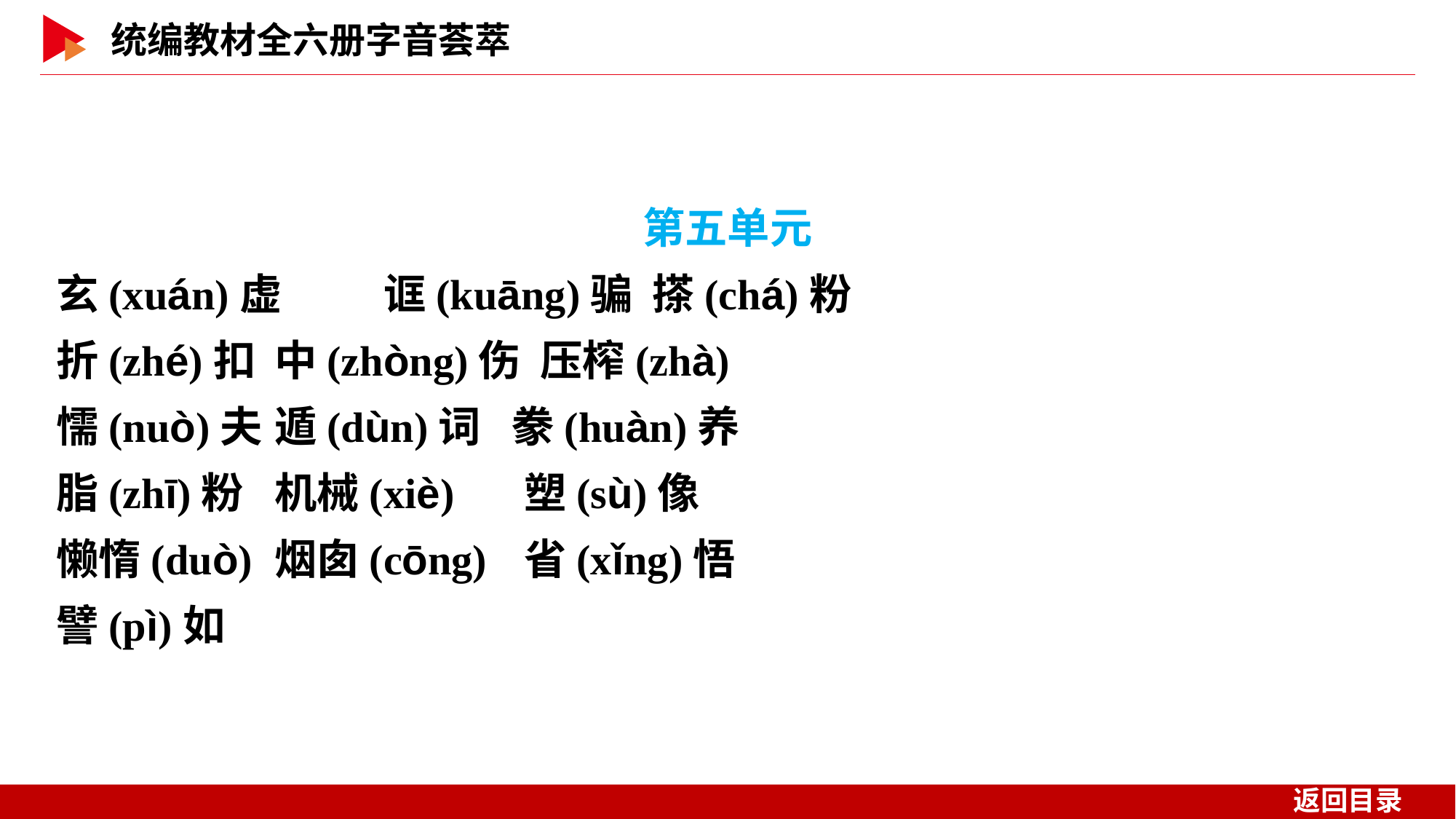

第五单元
玄(xuán)虚	诓(kuāng)骗  搽(chá)粉
折(zhé)扣	中(zhòng)伤  压榨(zhà)
懦(nuò)夫	遁(dùn)词	  豢(huàn)养
脂(zhī)粉	机械(xiè)	  塑(sù)像
懒惰(duò)	烟囱(cōng)	  省(xǐng)悟
譬(pì)如